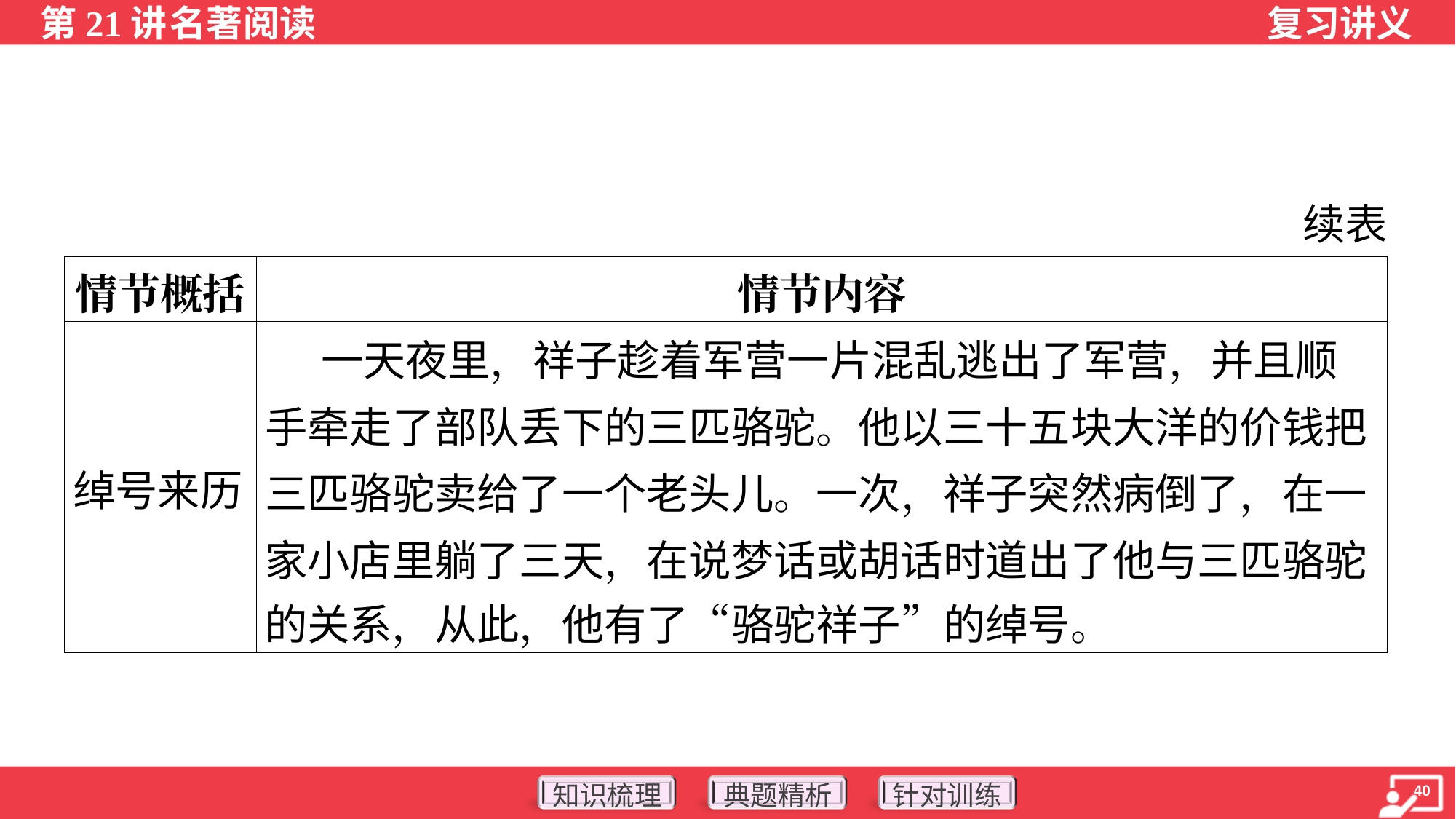

续表
| 情节概括 | 情节内容 |
| --- | --- |
| 绰号来历 | 一天夜里，祥子趁着军营一片混乱逃出了军营，并且顺 手牵走了部队丢下的三匹骆驼。他以三十五块大洋的价钱把 三匹骆驼卖给了一个老头儿。一次，祥子突然病倒了，在一 家小店里躺了三天，在说梦话或胡话时道出了他与三匹骆驼 的关系，从此，他有了“骆驼祥子”的绰号。 |